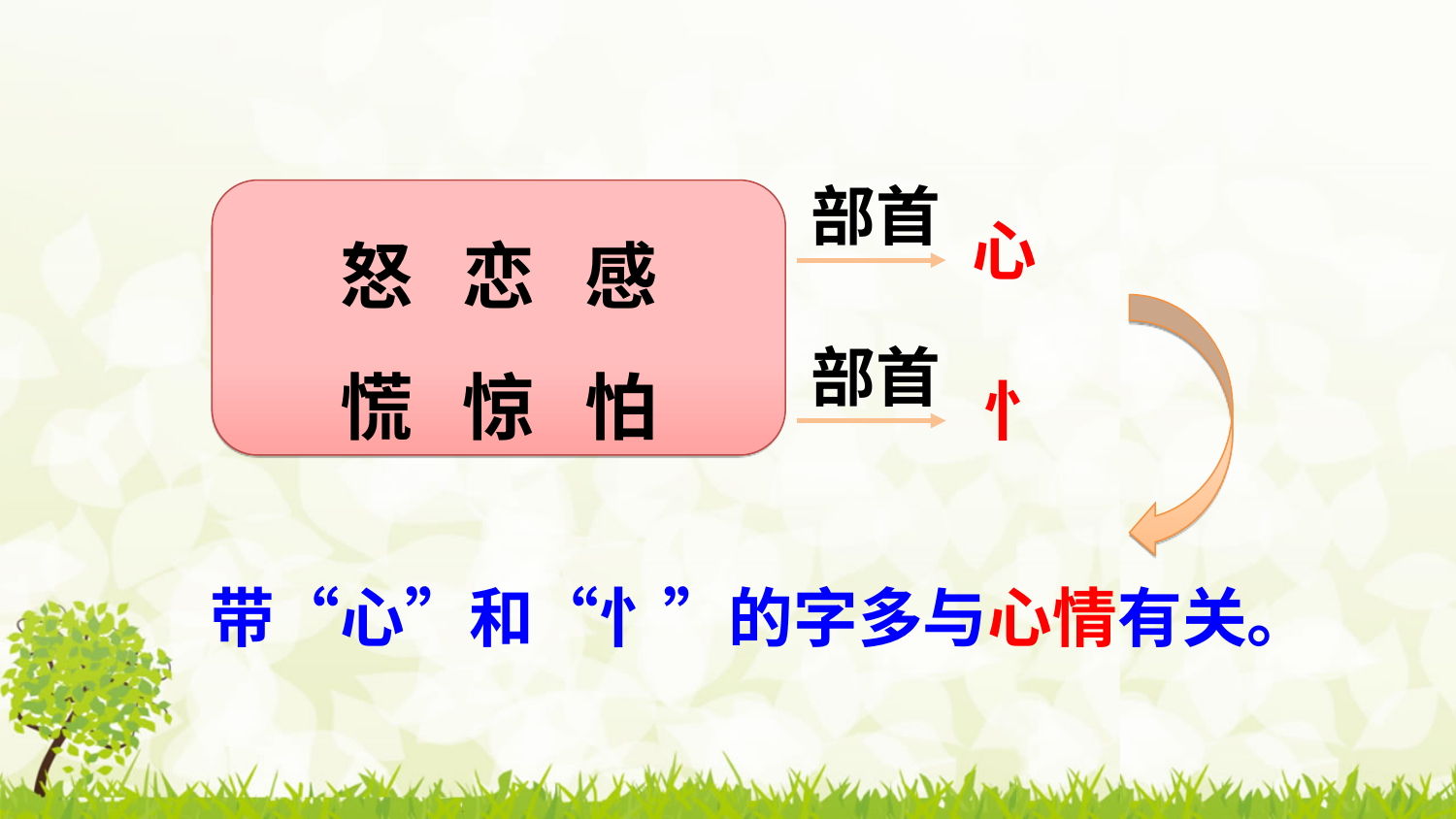

部首
怒   恋   感
慌   惊   怕
心

部首
忄
带“心”和“忄”的字多与心情有关。